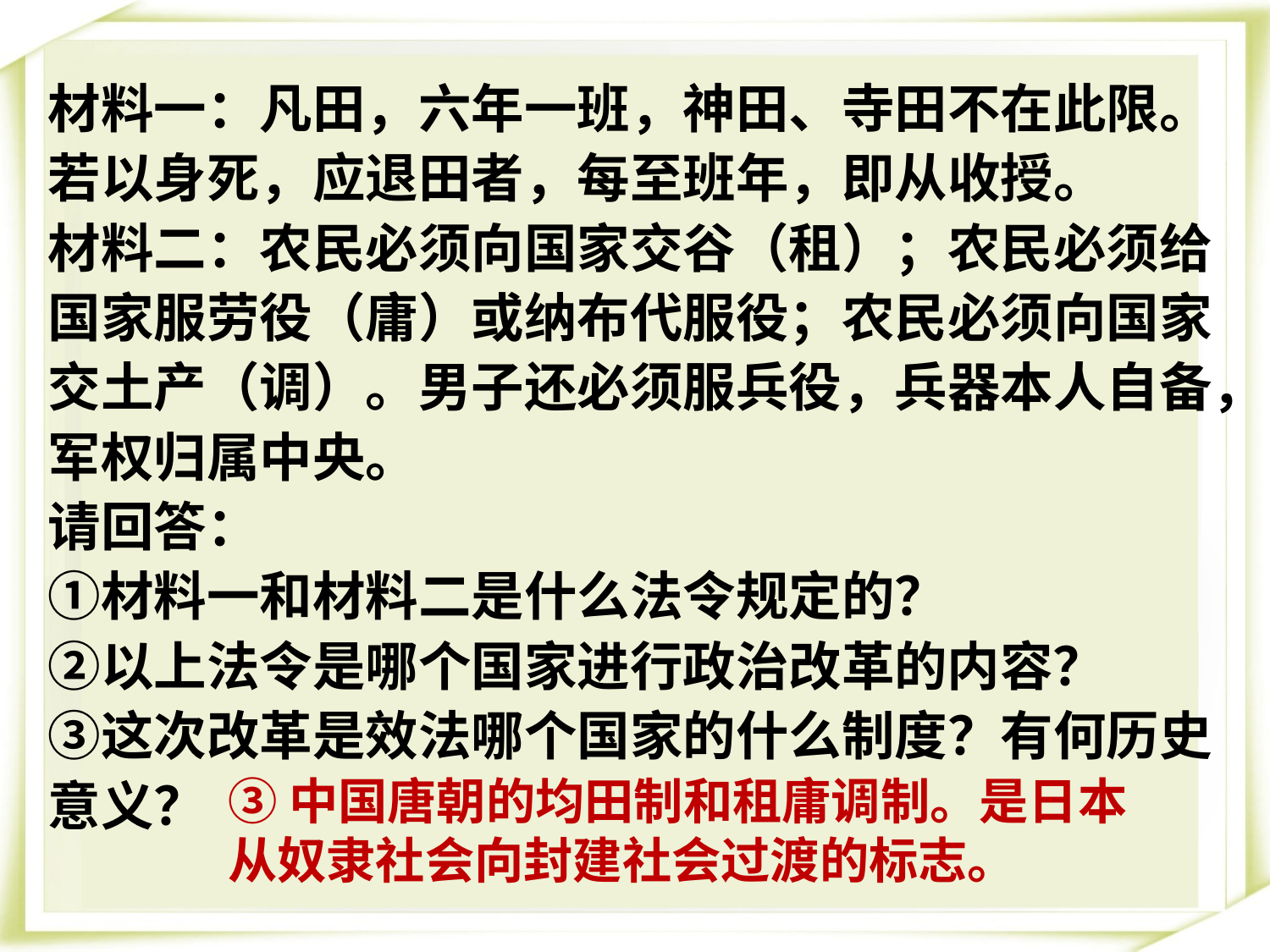

材料一：凡田，六年一班，神田、寺田不在此限。若以身死，应退田者，每至班年，即从收授。
材料二：农民必须向国家交谷（租）；农民必须给国家服劳役（庸）或纳布代服役；农民必须向国家交土产（调）。男子还必须服兵役，兵器本人自备，军权归属中央。
请回答：
①材料一和材料二是什么法令规定的？
②以上法令是哪个国家进行政治改革的内容？
③这次改革是效法哪个国家的什么制度？有何历史意义？

③中国唐朝的均田制和租庸调制。是日本从奴隶社会向封建社会过渡的标志。